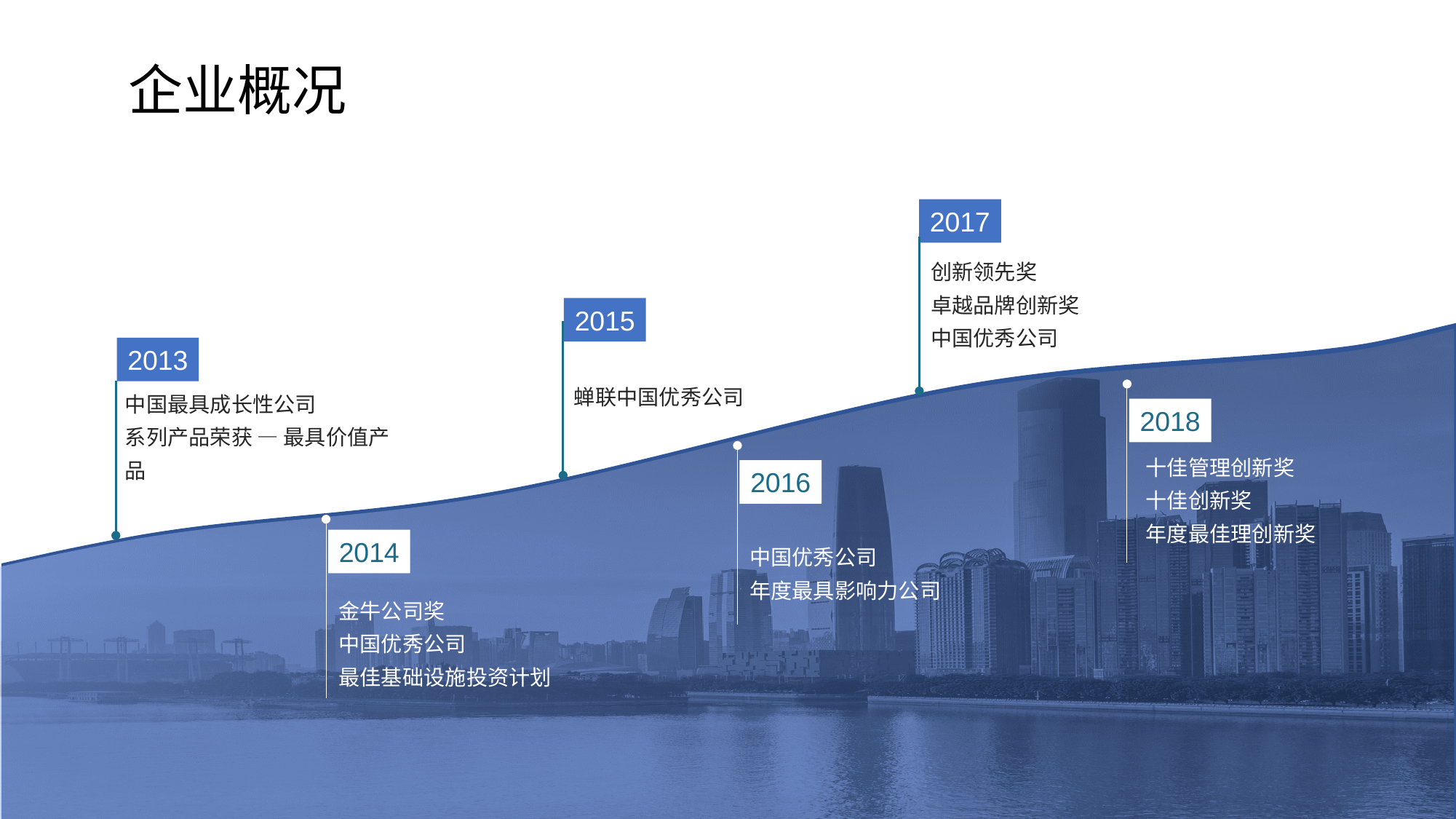

企业概况
2017
创新领先奖
卓越品牌创新奖
中国优秀公司
2015
蝉联中国优秀公司

2013
中国最具成长性公司
系列产品荣获 — 最具价值产品
2018
十佳管理创新奖
十佳创新奖
年度最佳理创新奖
2016
中国优秀公司
年度最具影响力公司
2014
金牛公司奖
中国优秀公司
最佳基础设施投资计划